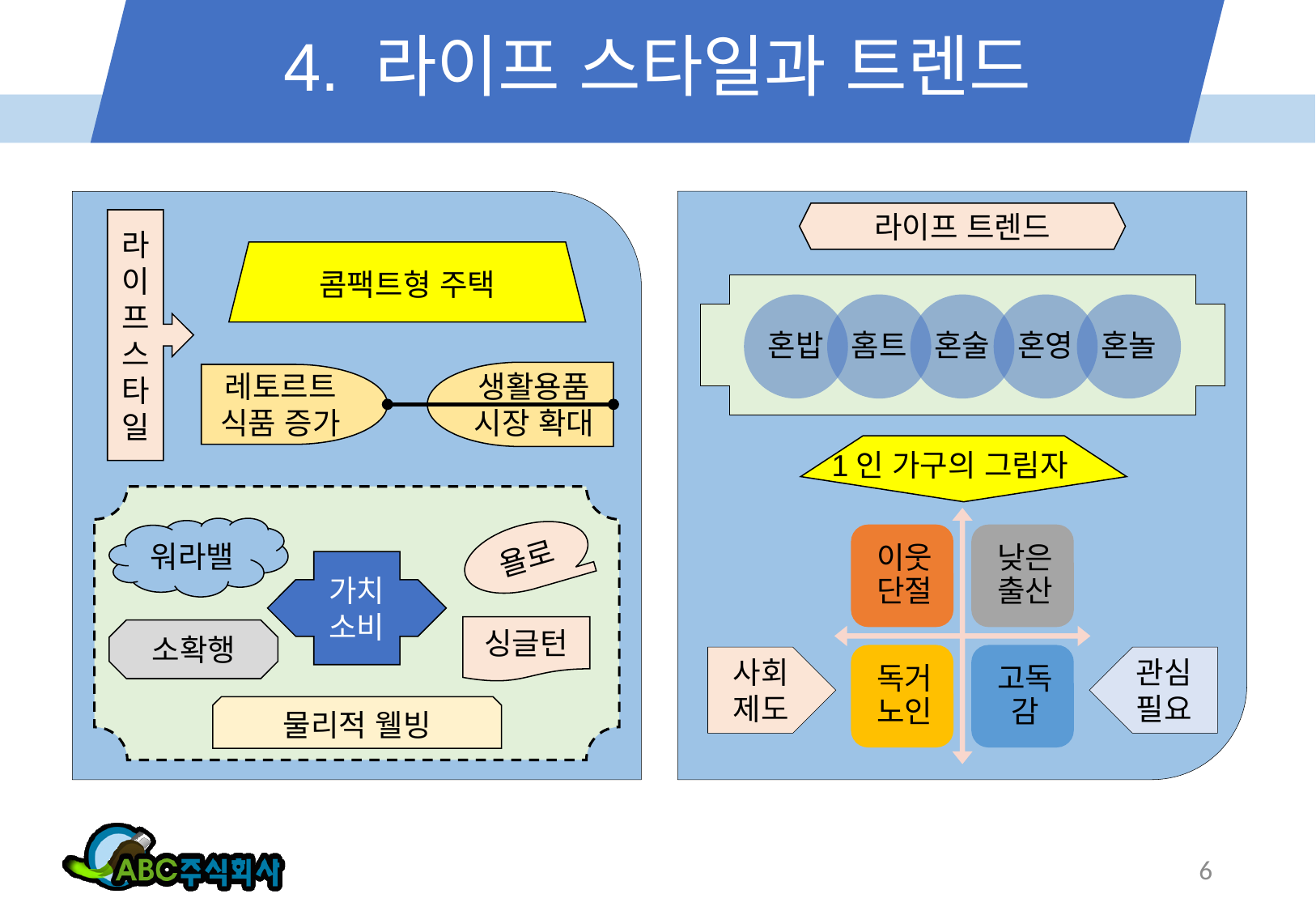

# 4. 라이프 스타일과 트렌드

라이프 트렌드
라이프스타일
콤팩트형 주택

혼밥
홈트
혼술
혼영
혼놀
생활용품시장 확대
레토르트 식품 증가

1인 가구의 그림자

이웃단절
낮은출산
독거노인
고독감
워라밸
욜로
가치소비
싱글턴
소확행
사회제도
관심 필요
물리적 웰빙
6